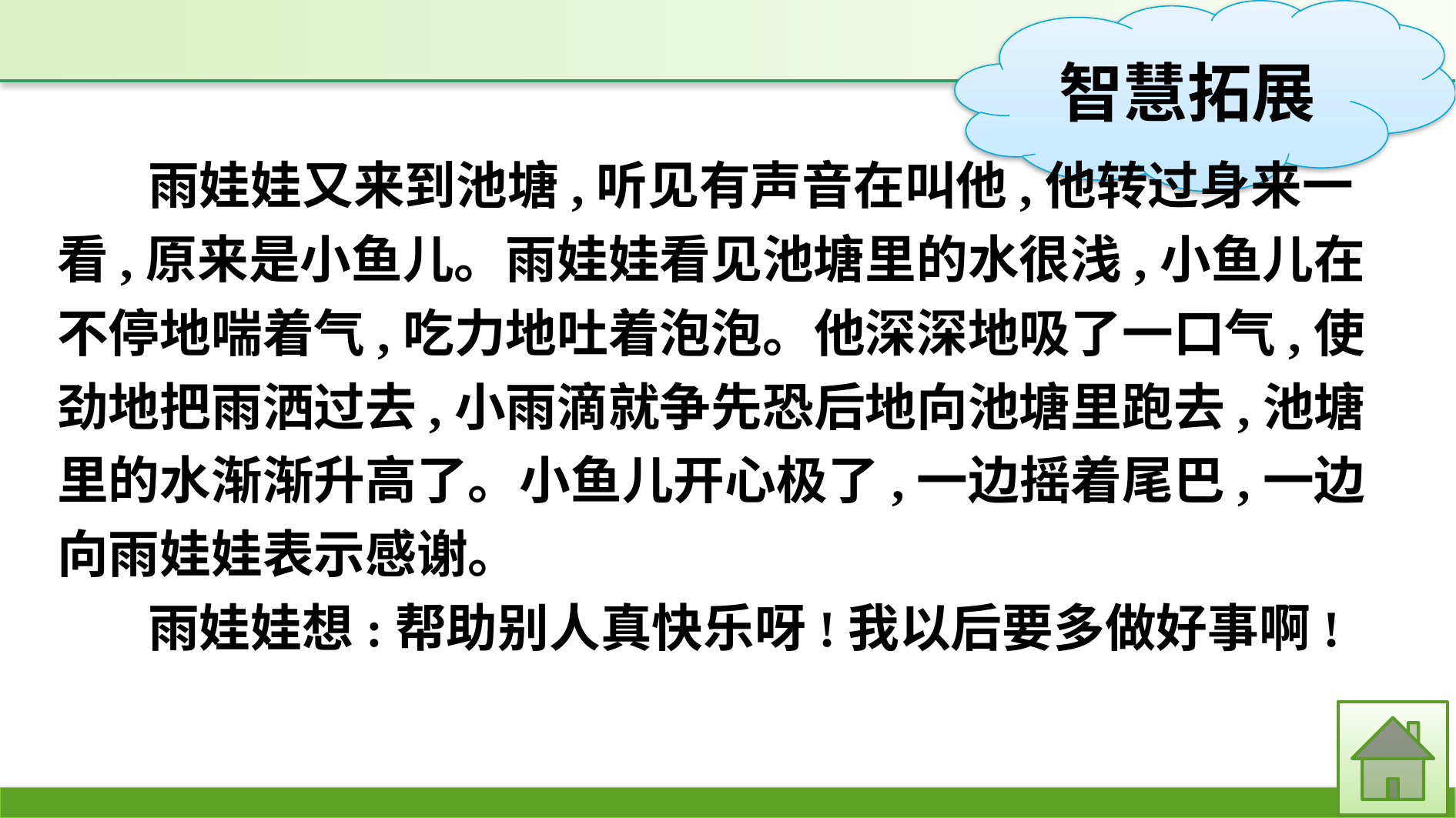

雨娃娃又来到池塘,听见有声音在叫他,他转过身来一看,原来是小鱼儿。雨娃娃看见池塘里的水很浅,小鱼儿在不停地喘着气,吃力地吐着泡泡。他深深地吸了一口气,使劲地把雨洒过去,小雨滴就争先恐后地向池塘里跑去,池塘里的水渐渐升高了。小鱼儿开心极了,一边摇着尾巴,一边向雨娃娃表示感谢。
雨娃娃想:帮助别人真快乐呀!我以后要多做好事啊!